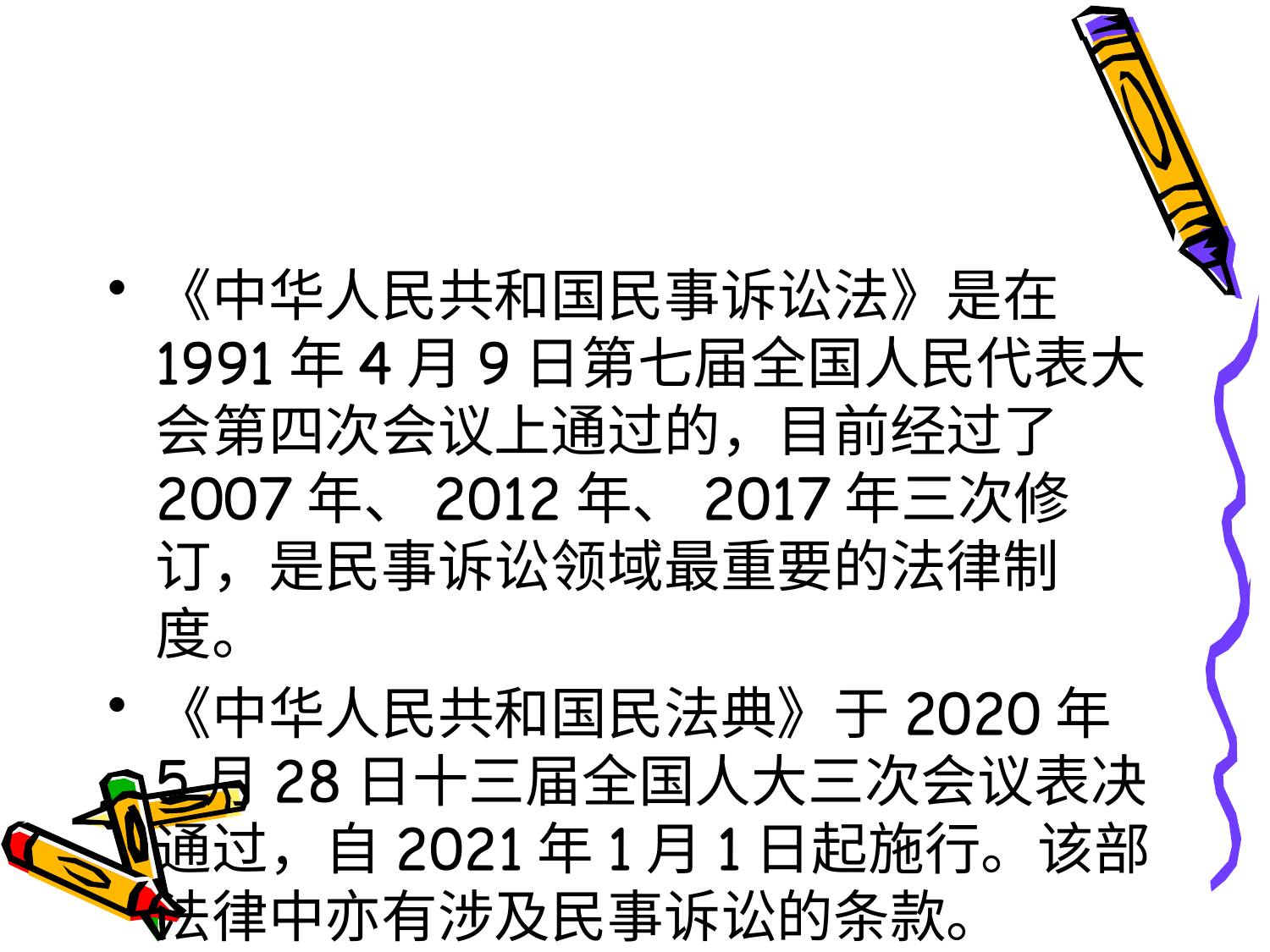

#
《中华人民共和国民事诉讼法》是在1991年4月9日第七届全国人民代表大会第四次会议上通过的，目前经过了2007年、2012年、2017年三次修订，是民事诉讼领域最重要的法律制度。
《中华人民共和国民法典》于2020年5月28日十三届全国人大三次会议表决通过，自2021年1月1日起施行。该部法律中亦有涉及民事诉讼的条款。